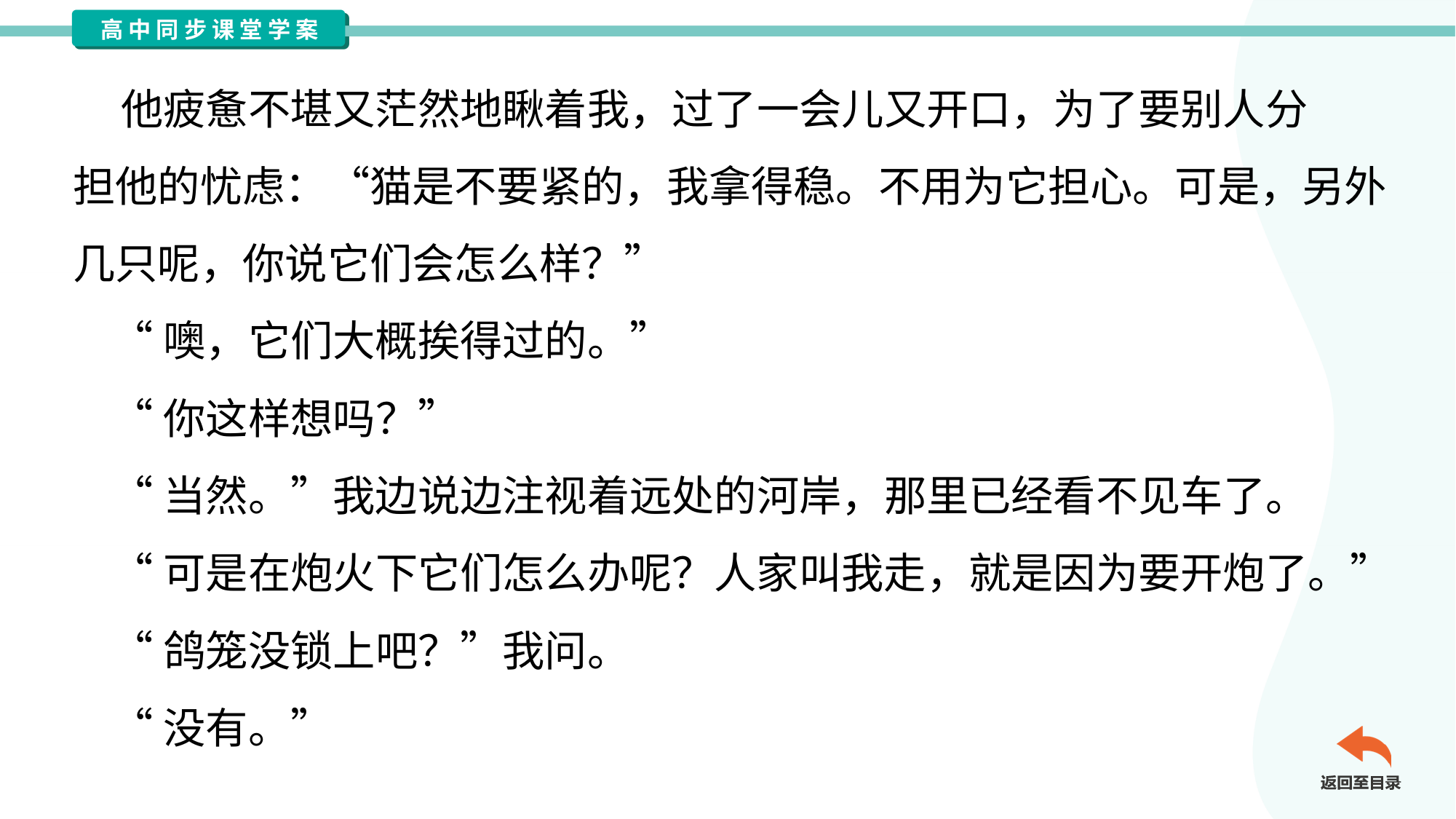

他疲惫不堪又茫然地瞅着我，过了一会儿又开口，为了要别人分
担他的忧虑：“猫是不要紧的，我拿得稳。不用为它担心。可是，另外
几只呢，你说它们会怎么样？”
    “噢，它们大概挨得过的。”
    “你这样想吗？”
    “当然。”我边说边注视着远处的河岸，那里已经看不见车了。
    “可是在炮火下它们怎么办呢？人家叫我走，就是因为要开炮了。”
    “鸽笼没锁上吧？”我问。
    “没有。”